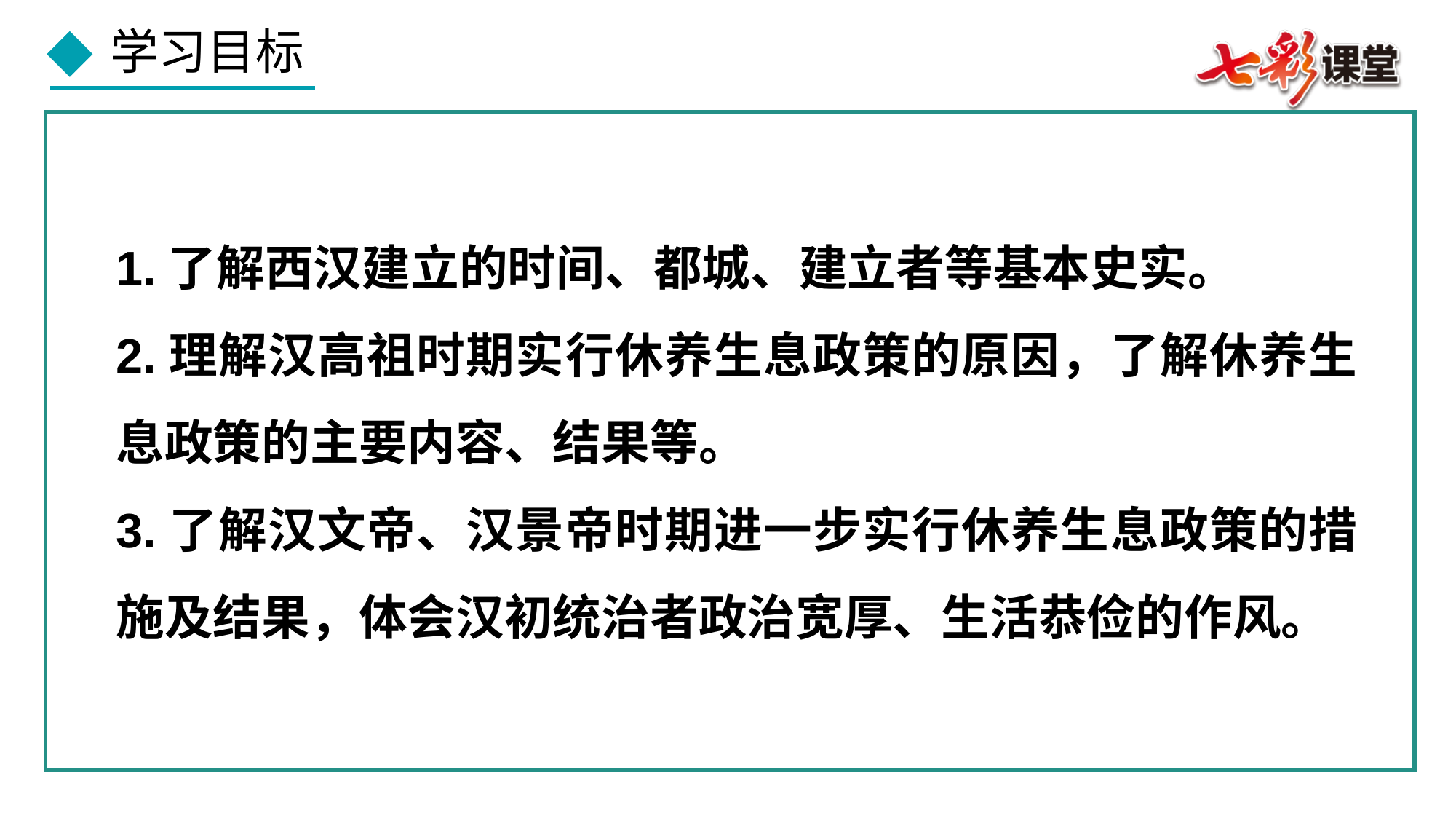

1.了解西汉建立的时间、都城、建立者等基本史实。
2.理解汉高祖时期实行休养生息政策的原因，了解休养生息政策的主要内容、结果等。
3.了解汉文帝、汉景帝时期进一步实行休养生息政策的措施及结果，体会汉初统治者政治宽厚、生活恭俭的作风。